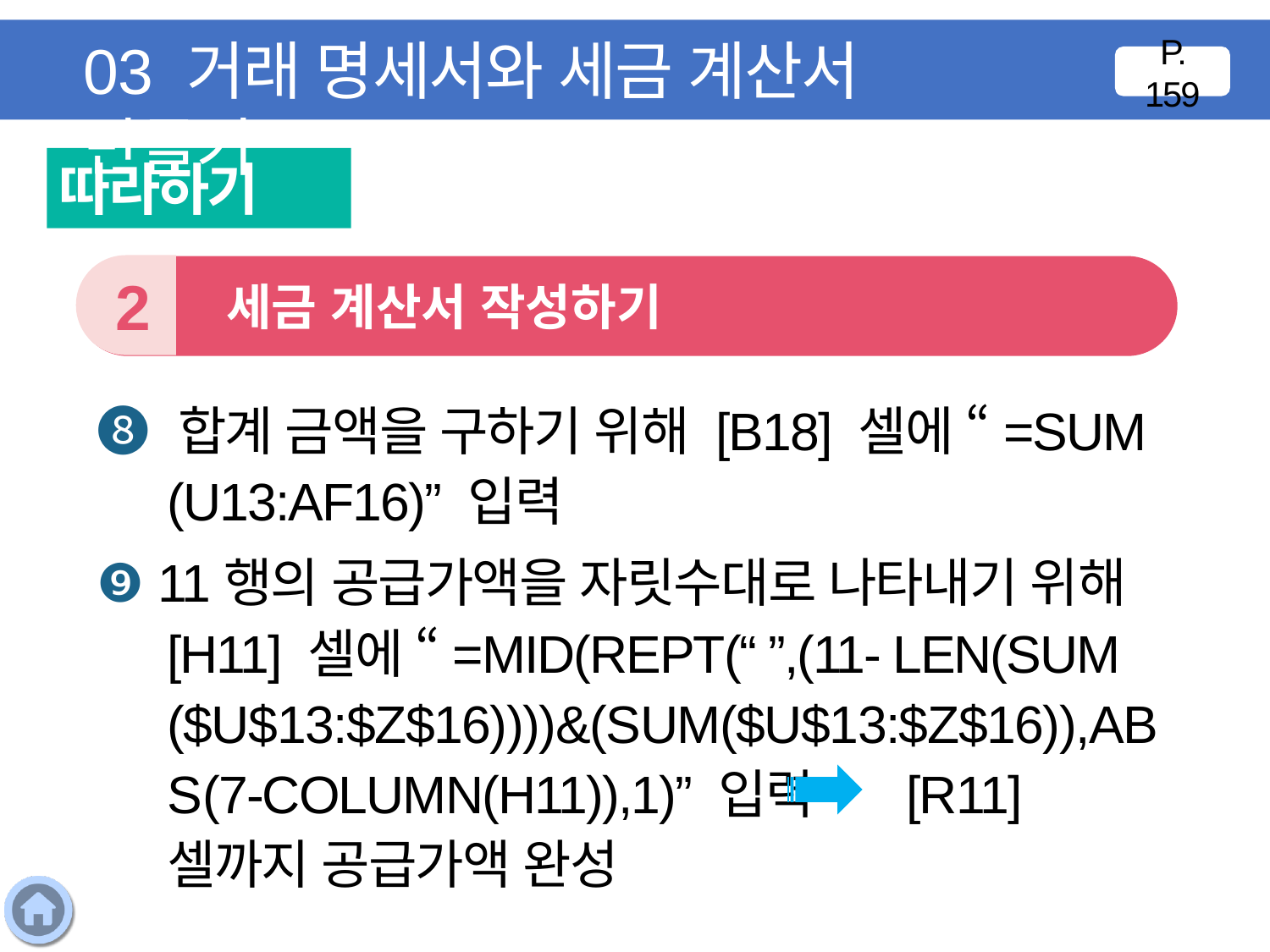

03 거래 명세서와 세금 계산서 만들기
P. 159
따라하기
2
        세금 계산서 작성하기
❽ 합계 금액을 구하기 위해 [B18] 셀에 “=SUM
(U13:AF16)” 입력
❾ 11행의 공급가액을 자릿수대로 나타내기 위해 [H11] 셀에 “=MID(REPT(“ ”,(11- LEN(SUM
($U$13:$Z$16))))&(SUM($U$13:$Z$16)),ABS(7-COLUMN(H11)),1)” 입력      [R11] 셀까지 공급가액 완성